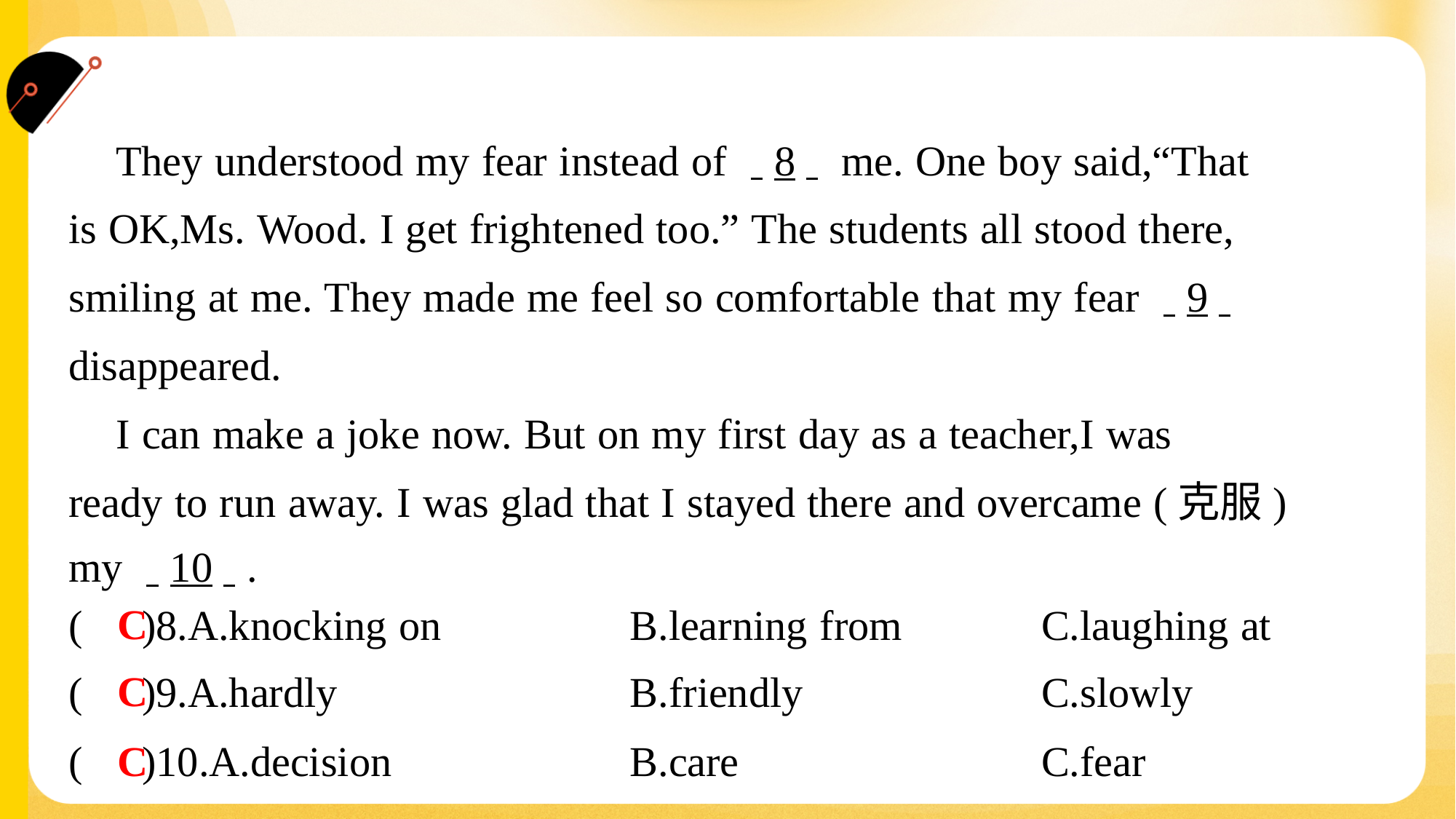

They understood my fear instead of . .8. . me. One boy said,“That
is OK,Ms. Wood. I get frightened too.” The students all stood there,
smiling at me. They made me feel so comfortable that my fear . .9. .
disappeared.
    I can make a joke now. But on my first day as a teacher,I was
ready to run away. I was glad that I stayed there and overcame (克服)
my . .10. ..#4
C
(     )8.A.knocking on	B.learning from	C.laughing at
C
(     )9.A.hardly	B.friendly	C.slowly
C
(     )10.A.decision	B.care	C.fear